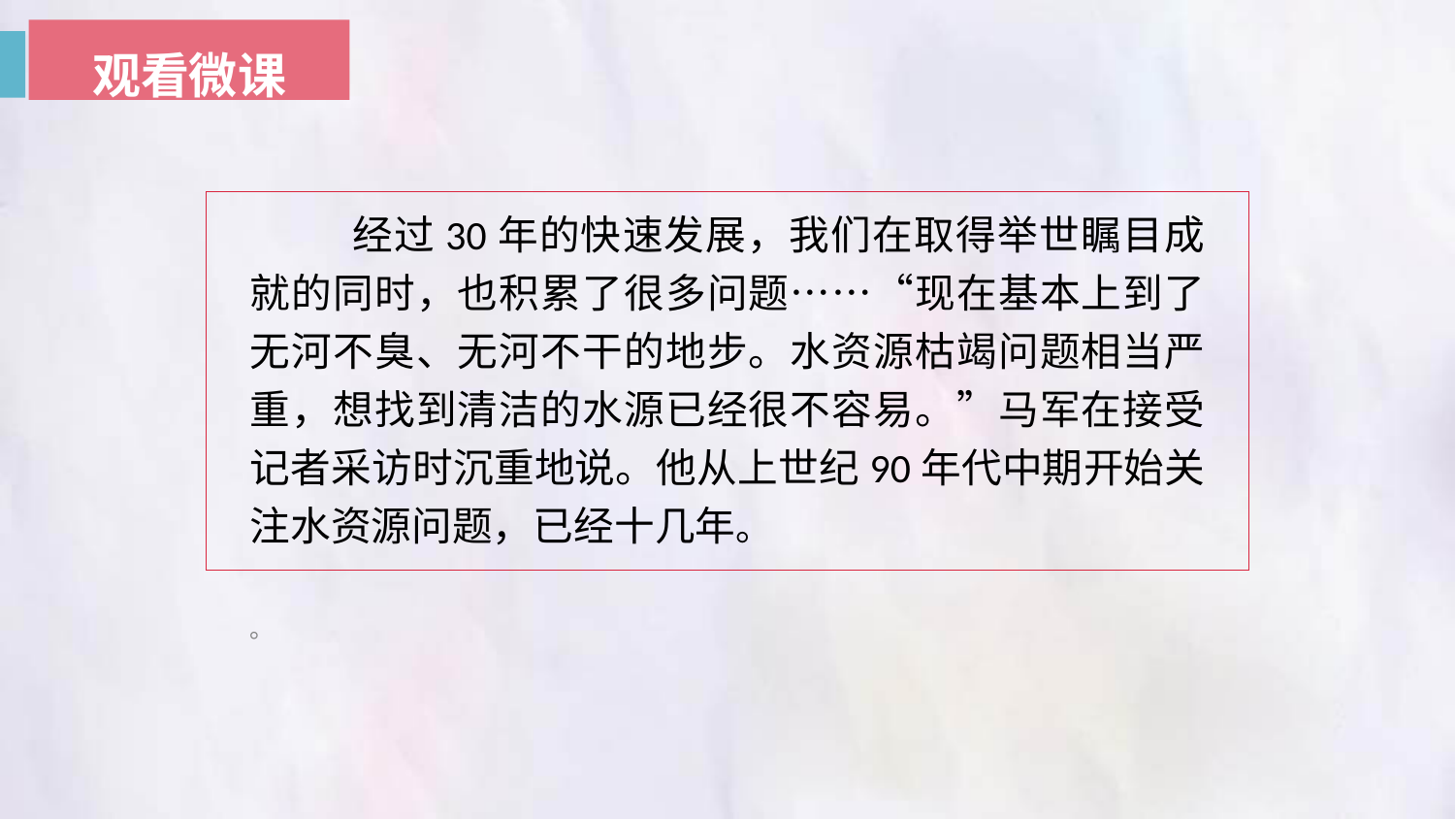

观看微课

         经过30年的快速发展，我们在取得举世瞩目成就的同时，也积累了很多问题……“现在基本上到了无河不臭、无河不干的地步。水资源枯竭问题相当严重，想找到清洁的水源已经很不容易。”马军在接受记者采访时沉重地说。他从上世纪90年代中期开始关注水资源问题，已经十几年。

。